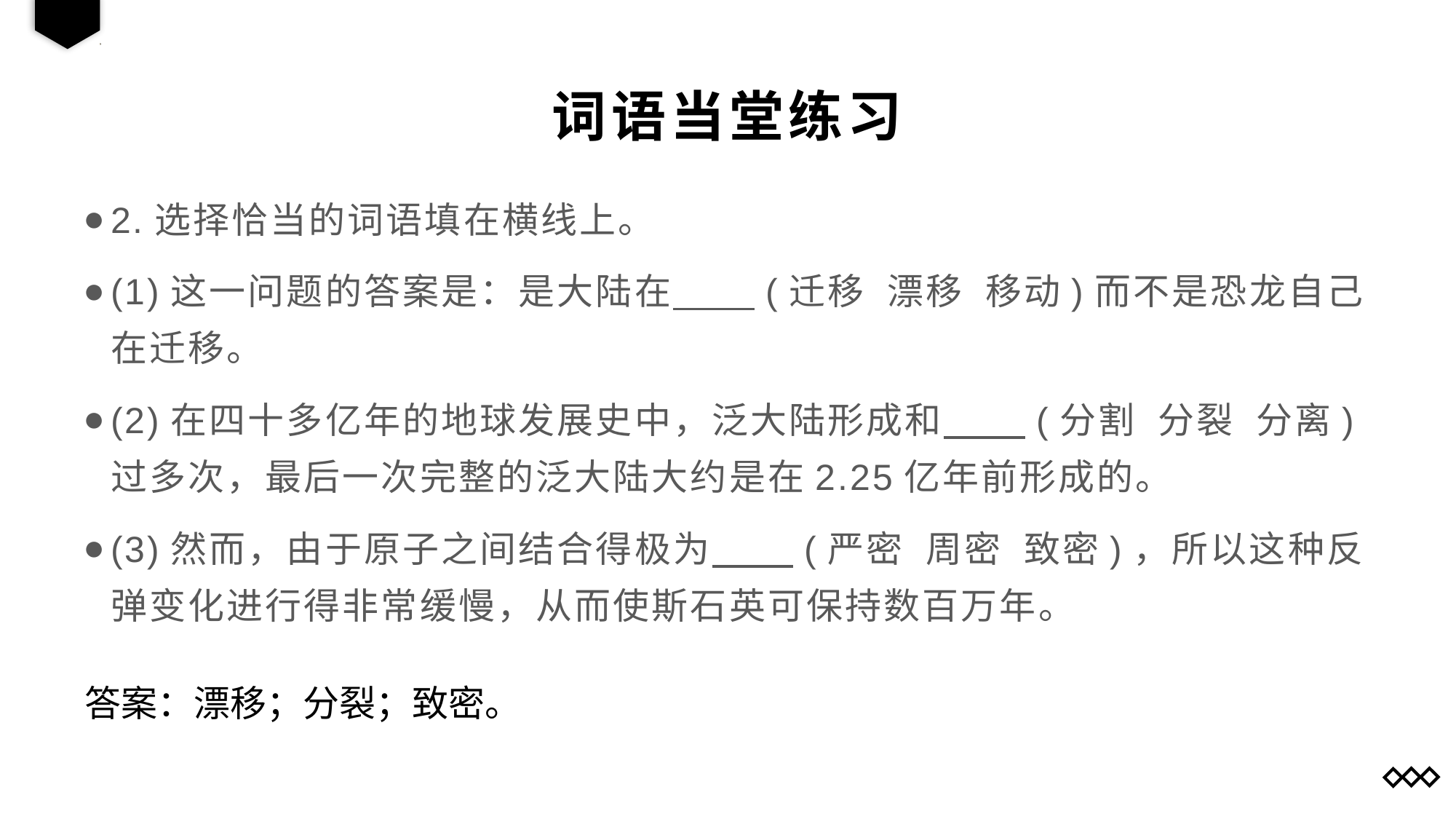

词语当堂练习
2.选择恰当的词语填在横线上。
(1)这一问题的答案是：是大陆在        (迁移  漂移  移动)而不是恐龙自己在迁移。
(2)在四十多亿年的地球发展史中，泛大陆形成和        (分割  分裂  分离)过多次，最后一次完整的泛大陆大约是在2.25亿年前形成的。
(3)然而，由于原子之间结合得极为        (严密  周密  致密)，所以这种反弹变化进行得非常缓慢，从而使斯石英可保持数百万年。
答案：漂移；分裂；致密。